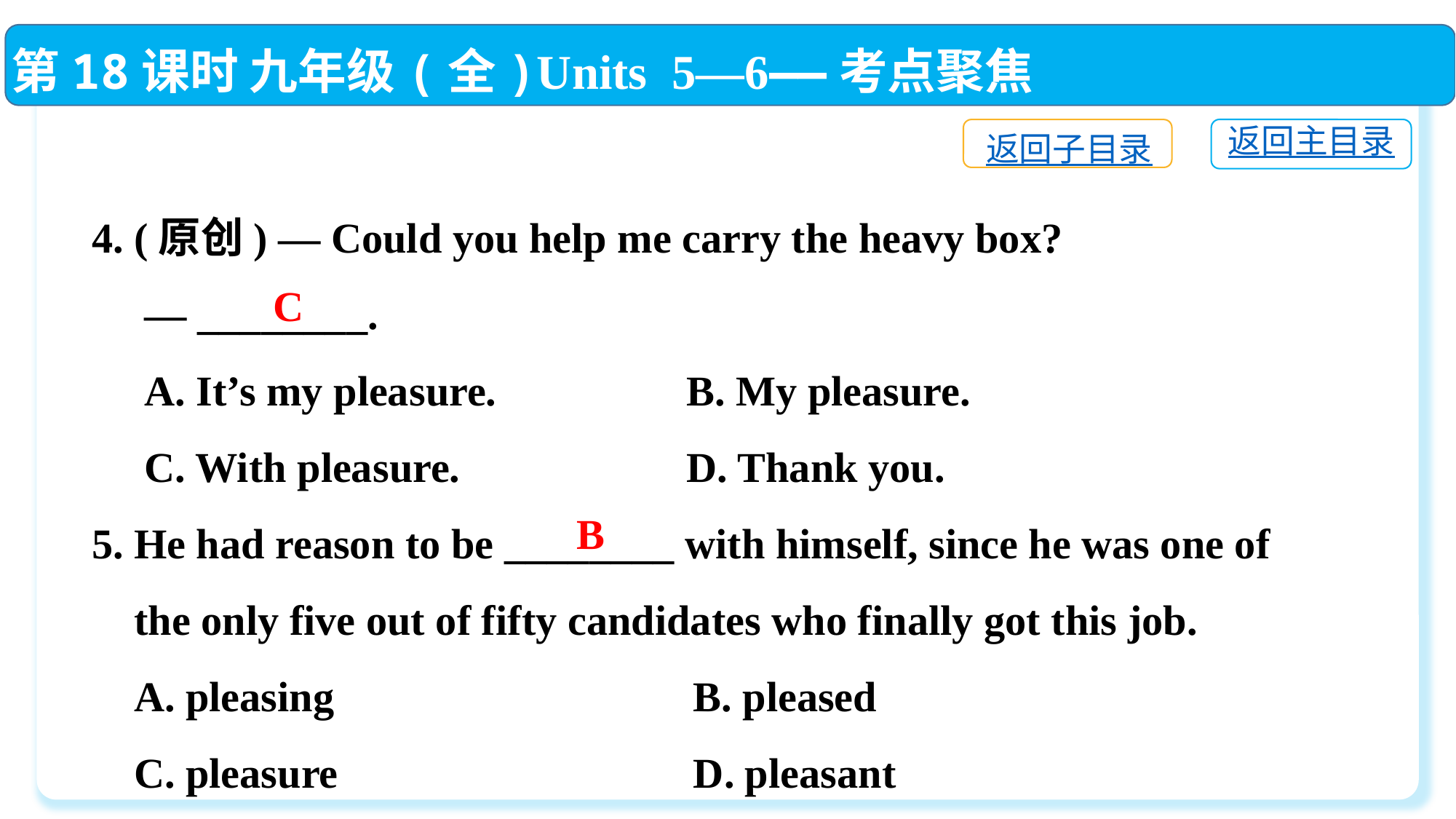

第18课时 九年级(全)Units  5—6——考点聚焦

返回主目录

返回子目录
4. (原创) — Could you help me carry the heavy box?
     — ________.
     A. It’s my pleasure. 	               B. My pleasure.
     C. With pleasure.	               D. Thank you.
5. He had reason to be ________ with himself, since he was one of
    the only five out of fifty candidates who finally got this job.
    A. pleasing	                          B. pleased
    C. pleasure	                          D. pleasant

C
B